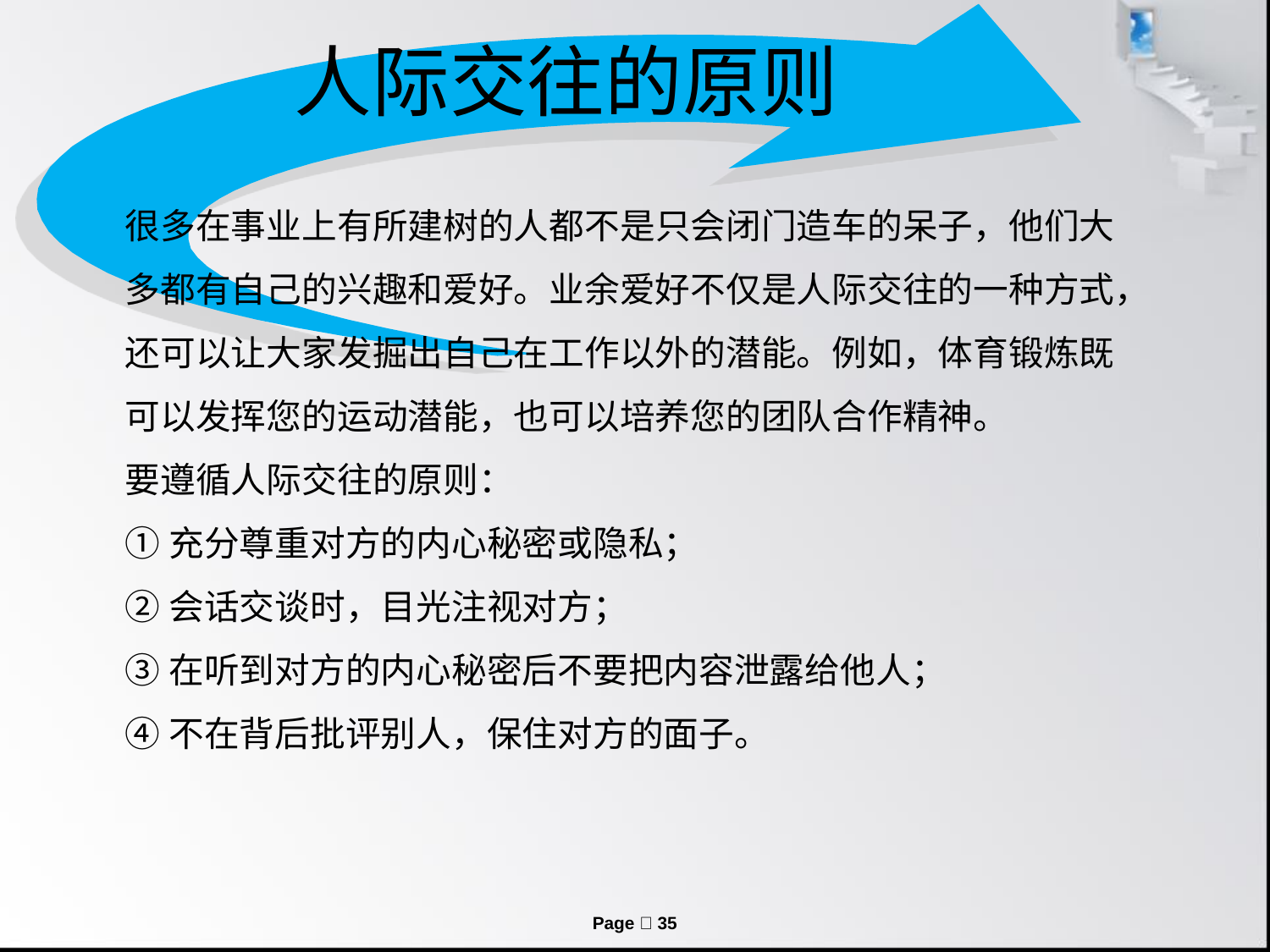

人际交往的原则
#

很多在事业上有所建树的人都不是只会闭门造车的呆子，他们大多都有自己的兴趣和爱好。业余爱好不仅是人际交往的一种方式，还可以让大家发掘出自己在工作以外的潜能。例如，体育锻炼既可以发挥您的运动潜能，也可以培养您的团队合作精神。
要遵循人际交往的原则：
①充分尊重对方的内心秘密或隐私；
②会话交谈时，目光注视对方；
③在听到对方的内心秘密后不要把内容泄露给他人；
④不在背后批评别人，保住对方的面子。